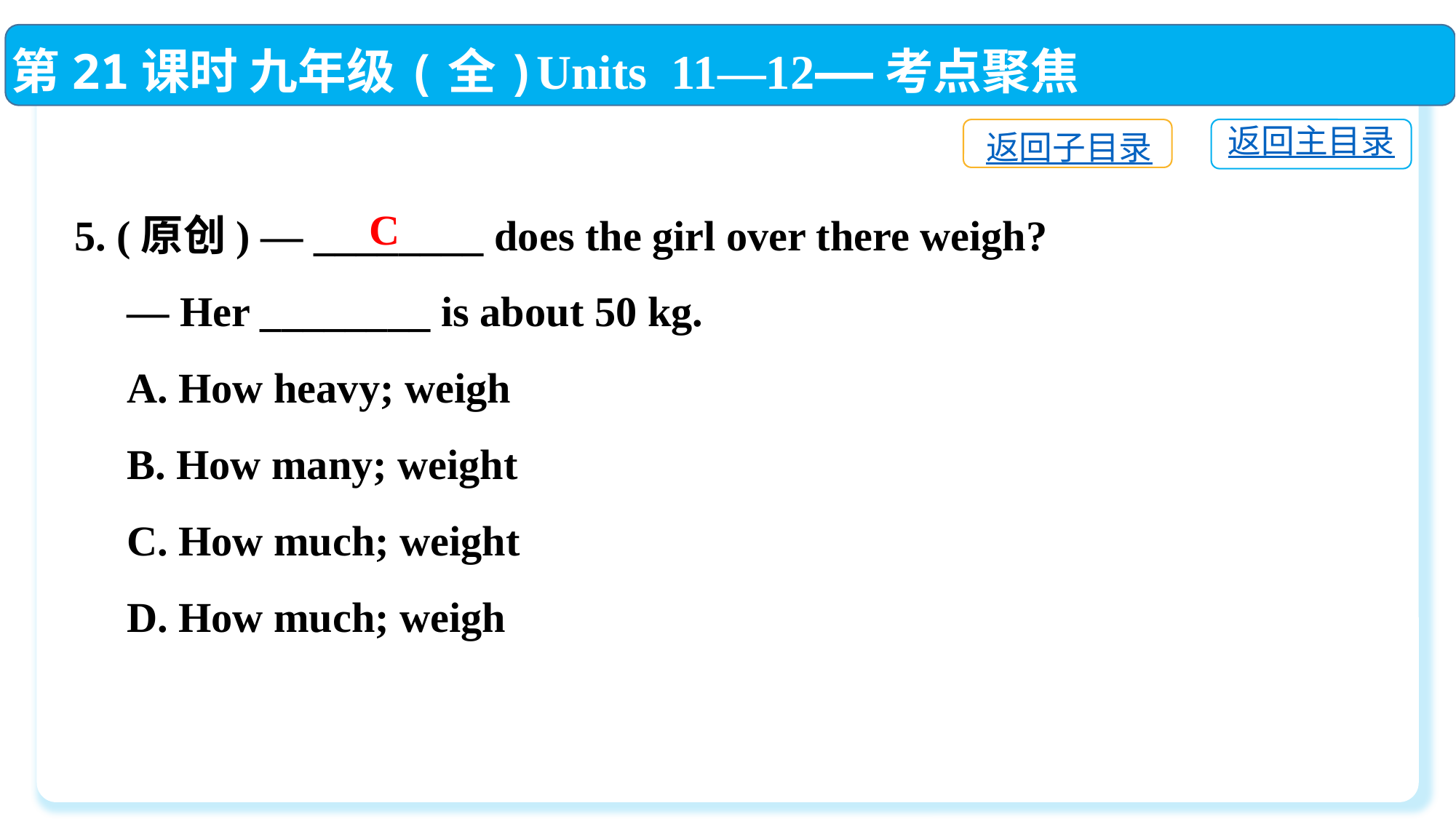

第21课时 九年级(全)Units  11—12——考点聚焦

返回主目录

返回子目录
5. (原创) — ________ does the girl over there weigh?
     — Her ________ is about 50 kg.
     A. How heavy; weigh
     B. How many; weight
     C. How much; weight
     D. How much; weigh
C